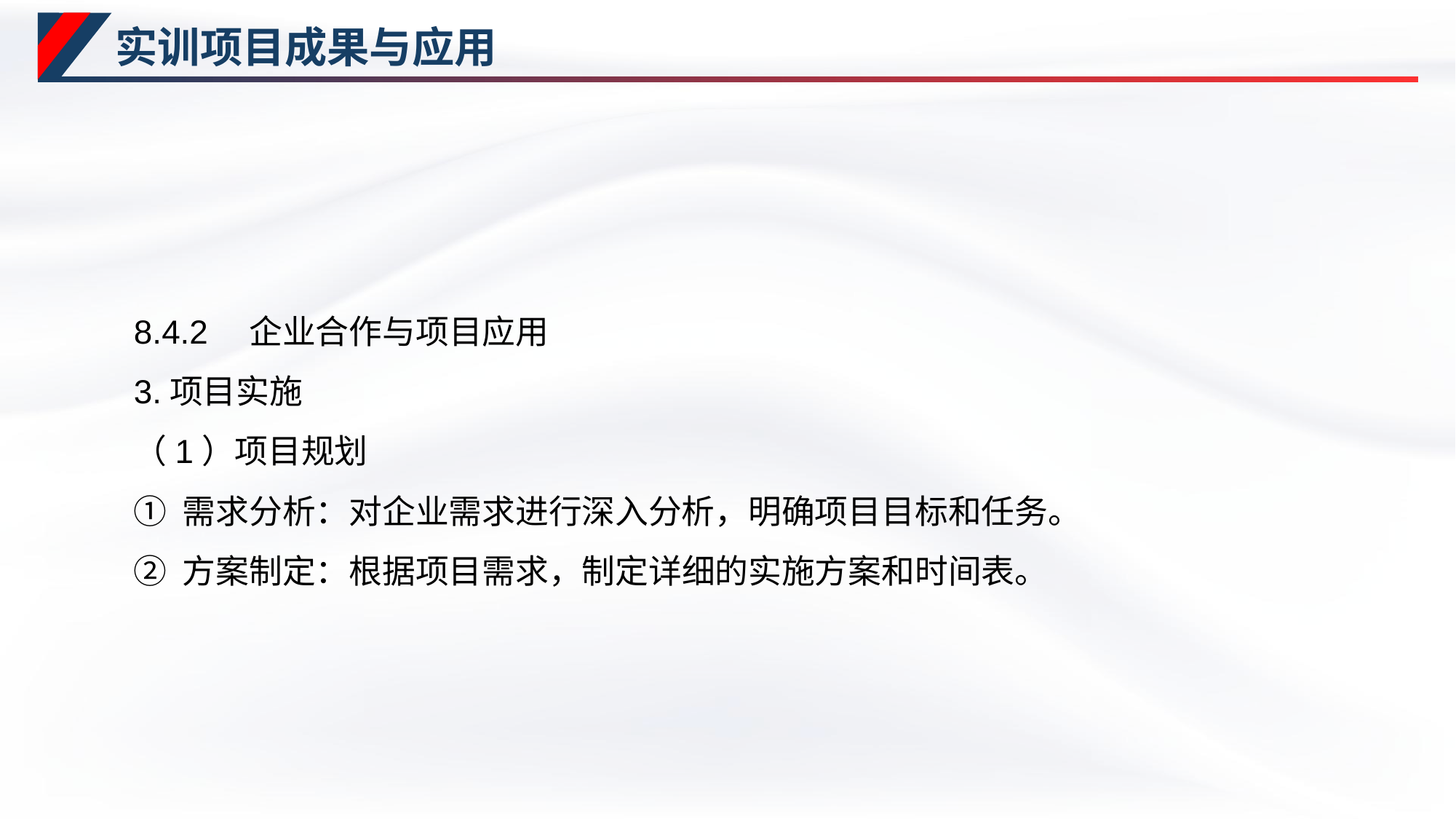

# 实训项目成果与应用
8.4.2　企业合作与项目应用
3.项目实施
（1）项目规划
① 需求分析：对企业需求进行深入分析，明确项目目标和任务。
② 方案制定：根据项目需求，制定详细的实施方案和时间表。